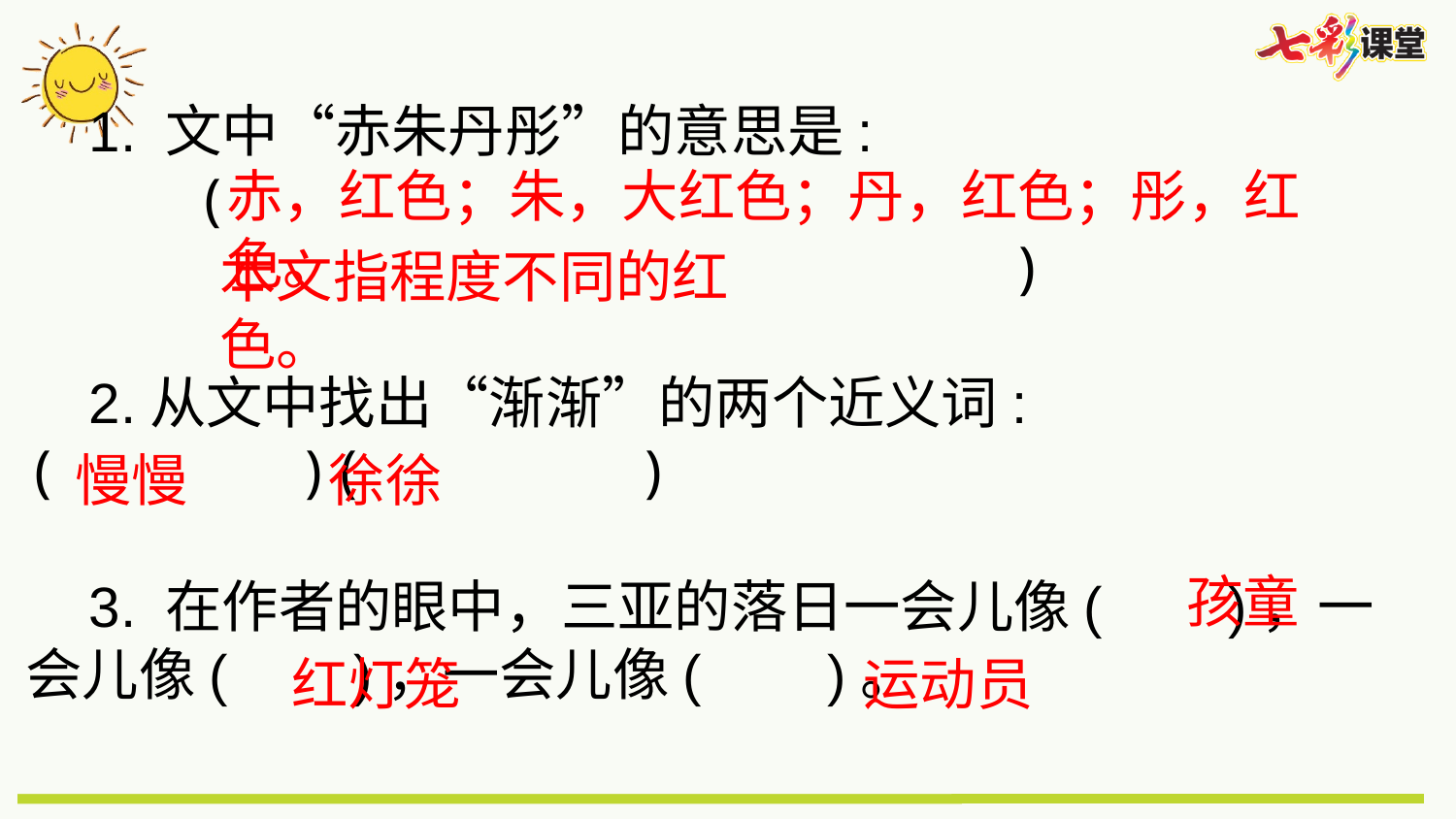

1. 文中“赤朱丹彤”的意思是:
     (
                             )

    2.从文中找出“渐渐”的两个近义词:
(       )(        )

    3. 在作者的眼中，三亚的落日一会儿像(        )，一会儿像(        )，一会儿像(        )。
赤，红色；朱，大红色；丹，红色；彤，红色。
本文指程度不同的红色。
慢慢
徐徐
孩童
红灯笼
运动员